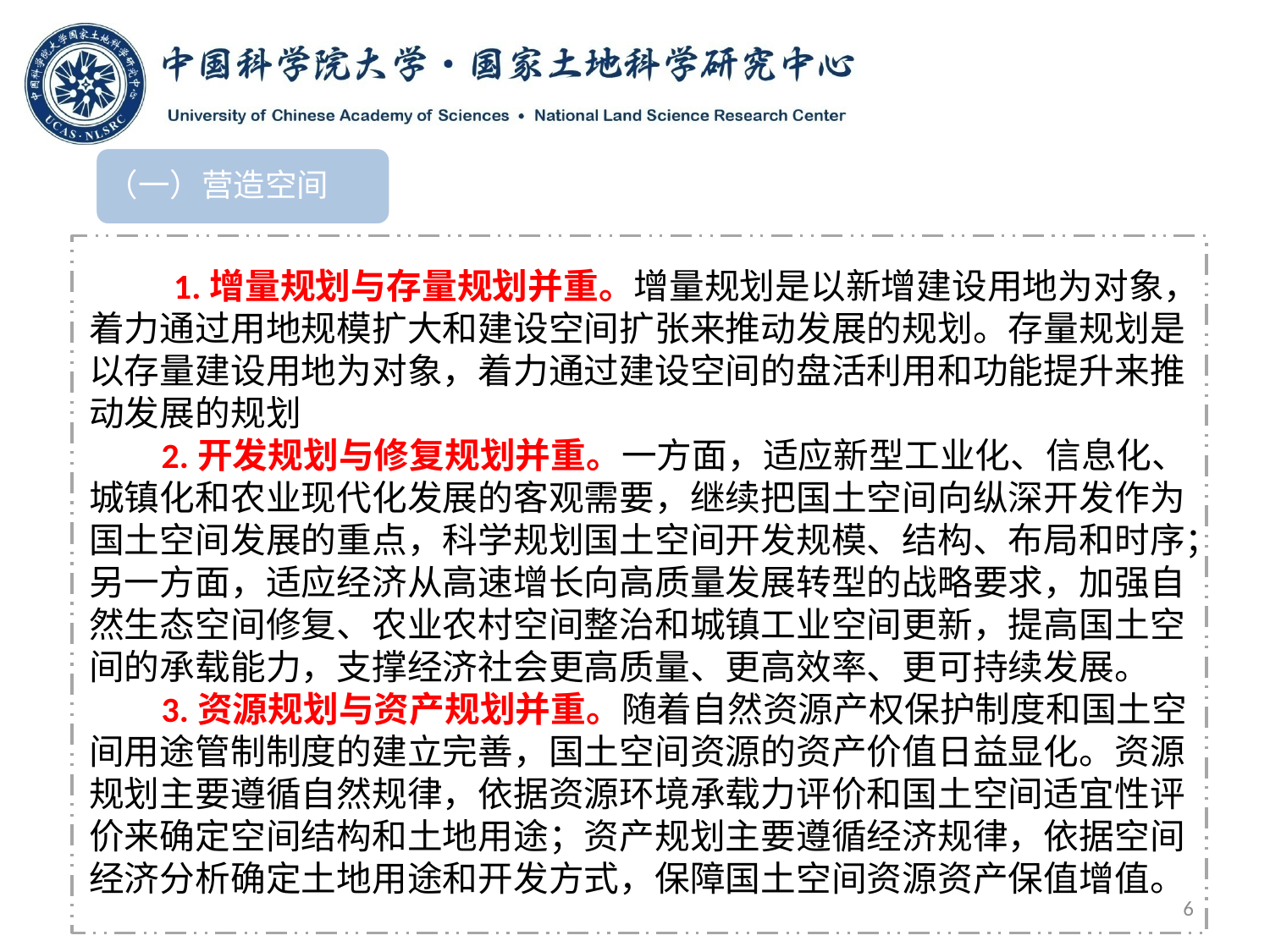

（一）营造空间

    1.增量规划与存量规划并重。增量规划是以新增建设用地为对象，着力通过用地规模扩大和建设空间扩张来推动发展的规划。存量规划是以存量建设用地为对象，着力通过建设空间的盘活利用和功能提升来推动发展的规划
         2.开发规划与修复规划并重。一方面，适应新型工业化、信息化、城镇化和农业现代化发展的客观需要，继续把国土空间向纵深开发作为国土空间发展的重点，科学规划国土空间开发规模、结构、布局和时序；另一方面，适应经济从高速增长向高质量发展转型的战略要求，加强自然生态空间修复、农业农村空间整治和城镇工业空间更新，提高国土空间的承载能力，支撑经济社会更高质量、更高效率、更可持续发展。
         3.资源规划与资产规划并重。随着自然资源产权保护制度和国土空间用途管制制度的建立完善，国土空间资源的资产价值日益显化。资源规划主要遵循自然规律，依据资源环境承载力评价和国土空间适宜性评价来确定空间结构和土地用途；资产规划主要遵循经济规律，依据空间经济分析确定土地用途和开发方式，保障国土空间资源资产保值增值。

6